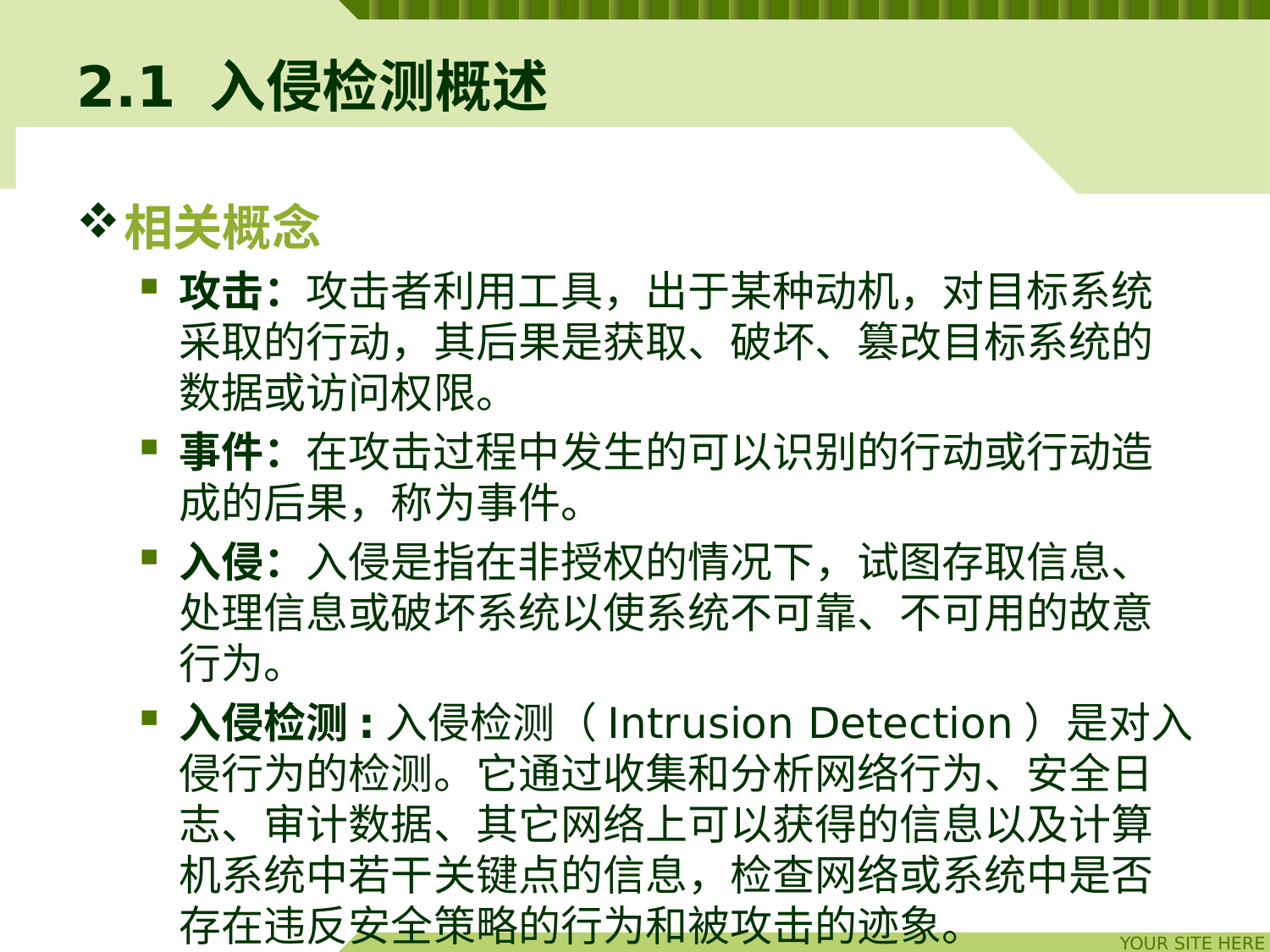

# 2.1 入侵检测概述
相关概念
攻击：攻击者利用工具，出于某种动机，对目标系统采取的行动，其后果是获取、破坏、篡改目标系统的数据或访问权限。
事件：在攻击过程中发生的可以识别的行动或行动造成的后果，称为事件。
入侵：入侵是指在非授权的情况下，试图存取信息、处理信息或破坏系统以使系统不可靠、不可用的故意行为。
入侵检测:入侵检测（Intrusion Detection）是对入侵行为的检测。它通过收集和分析网络行为、安全日志、审计数据、其它网络上可以获得的信息以及计算机系统中若干关键点的信息，检查网络或系统中是否存在违反安全策略的行为和被攻击的迹象。